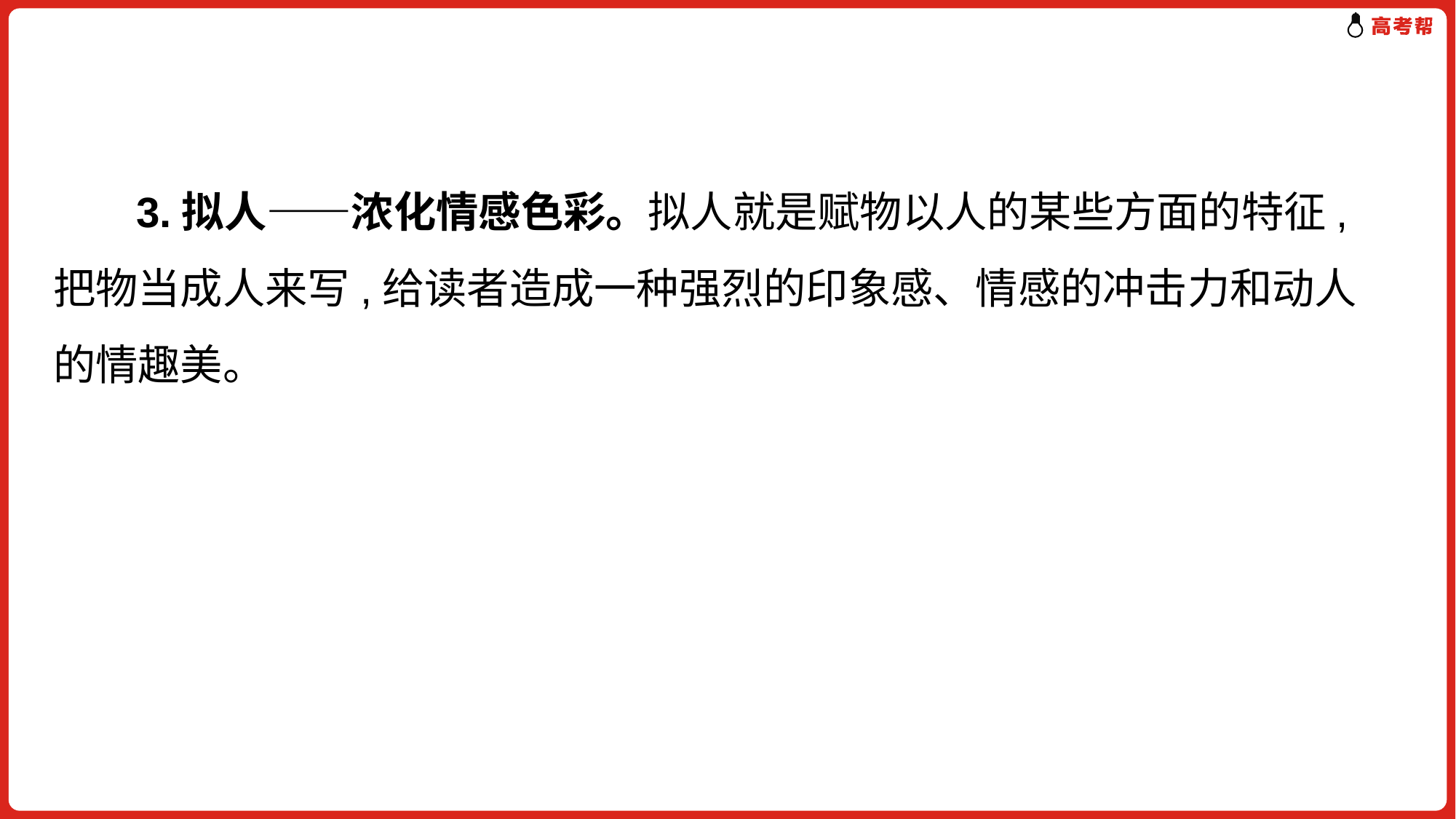

3.拟人——浓化情感色彩。拟人就是赋物以人的某些方面的特征,把物当成人来写,给读者造成一种强烈的印象感、情感的冲击力和动人的情趣美。